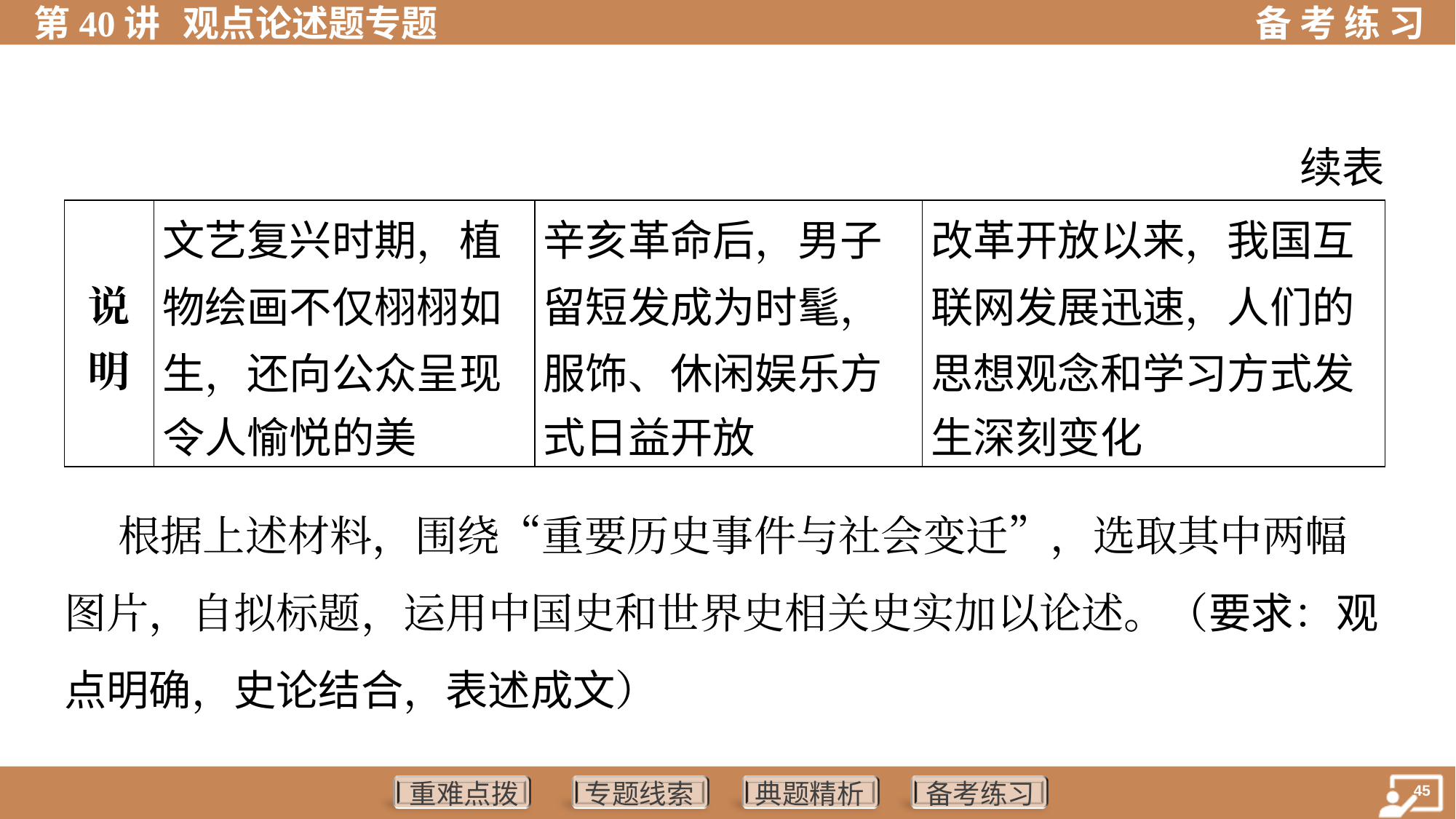

续表
| 说 明 | 文艺复兴时期，植 物绘画不仅栩栩如 生，还向公众呈现 令人愉悦的美 | 辛亥革命后，男子 留短发成为时髦， 服饰、休闲娱乐方 式日益开放 | 改革开放以来，我国互 联网发展迅速，人们的 思想观念和学习方式发 生深刻变化 |
| --- | --- | --- | --- |
    根据上述材料，围绕“重要历史事件与社会变迁”，选取其中两幅
图片，自拟标题，运用中国史和世界史相关史实加以论述。（要求：观
点明确，史论结合，表述成文）